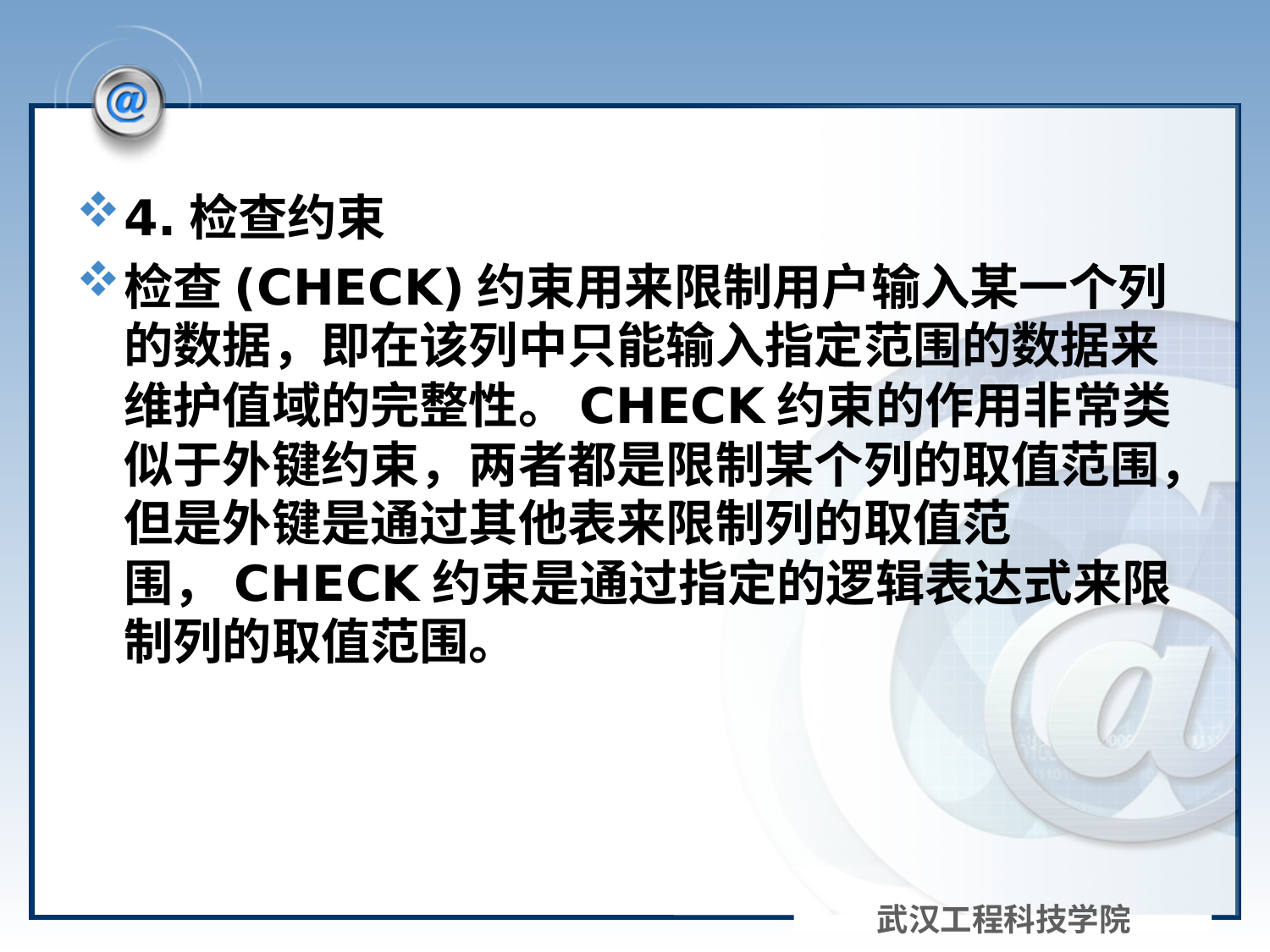

#
4.检查约束
检查(CHECK)约束用来限制用户输入某一个列的数据，即在该列中只能输入指定范围的数据来维护值域的完整性。CHECK约束的作用非常类似于外键约束，两者都是限制某个列的取值范围，但是外键是通过其他表来限制列的取值范围，CHECK约束是通过指定的逻辑表达式来限制列的取值范围。

武汉工程科技学院